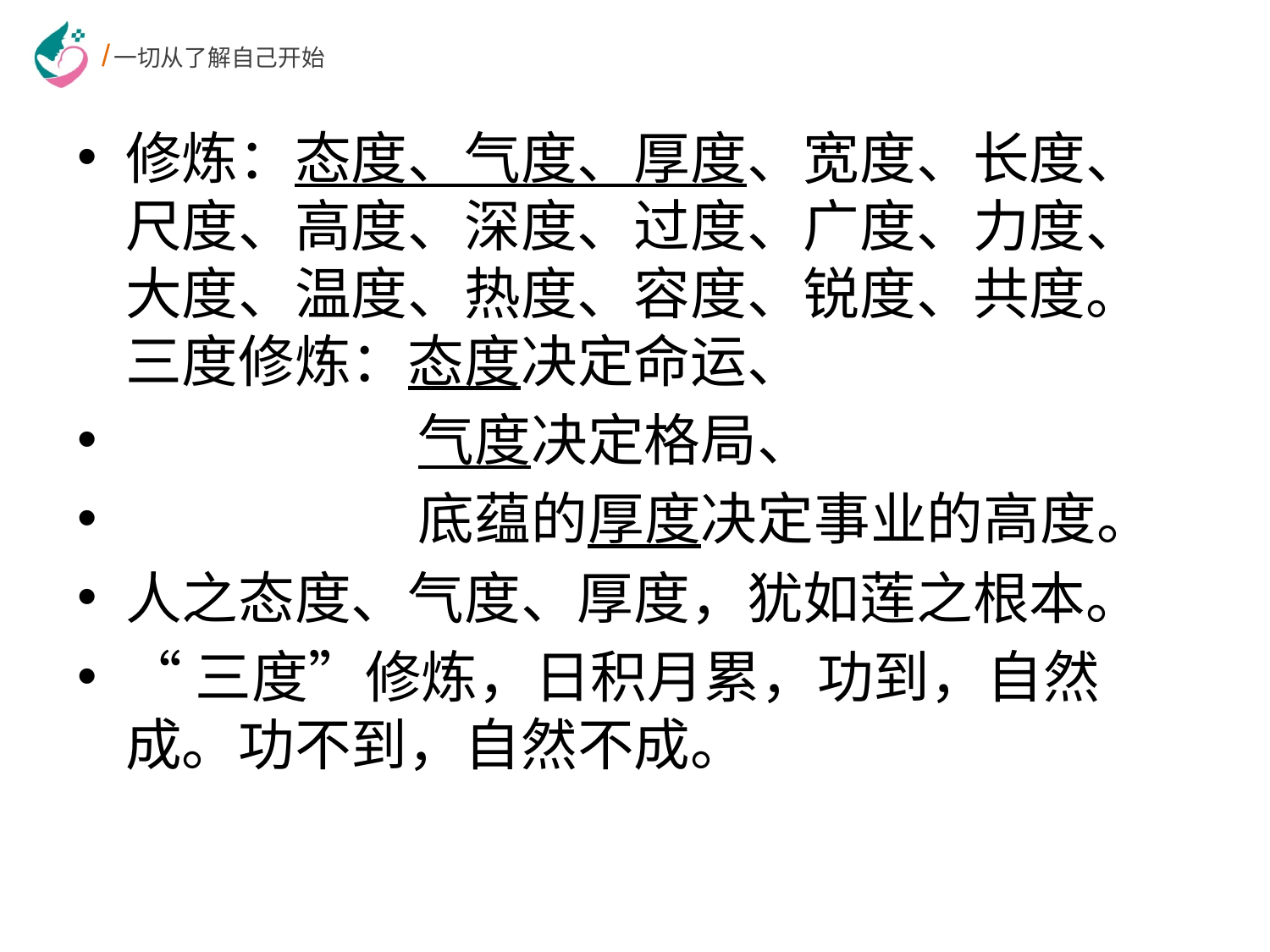

修炼：态度、气度、厚度、宽度、长度、   尺度、高度、深度、过度、广度、力度、大度、温度、热度、容度、锐度、共度。三度修炼：态度决定命运、
                      气度决定格局、
                      底蕴的厚度决定事业的高度。
人之态度、气度、厚度，犹如莲之根本。
“三度”修炼，日积月累，功到，自然成。功不到，自然不成。